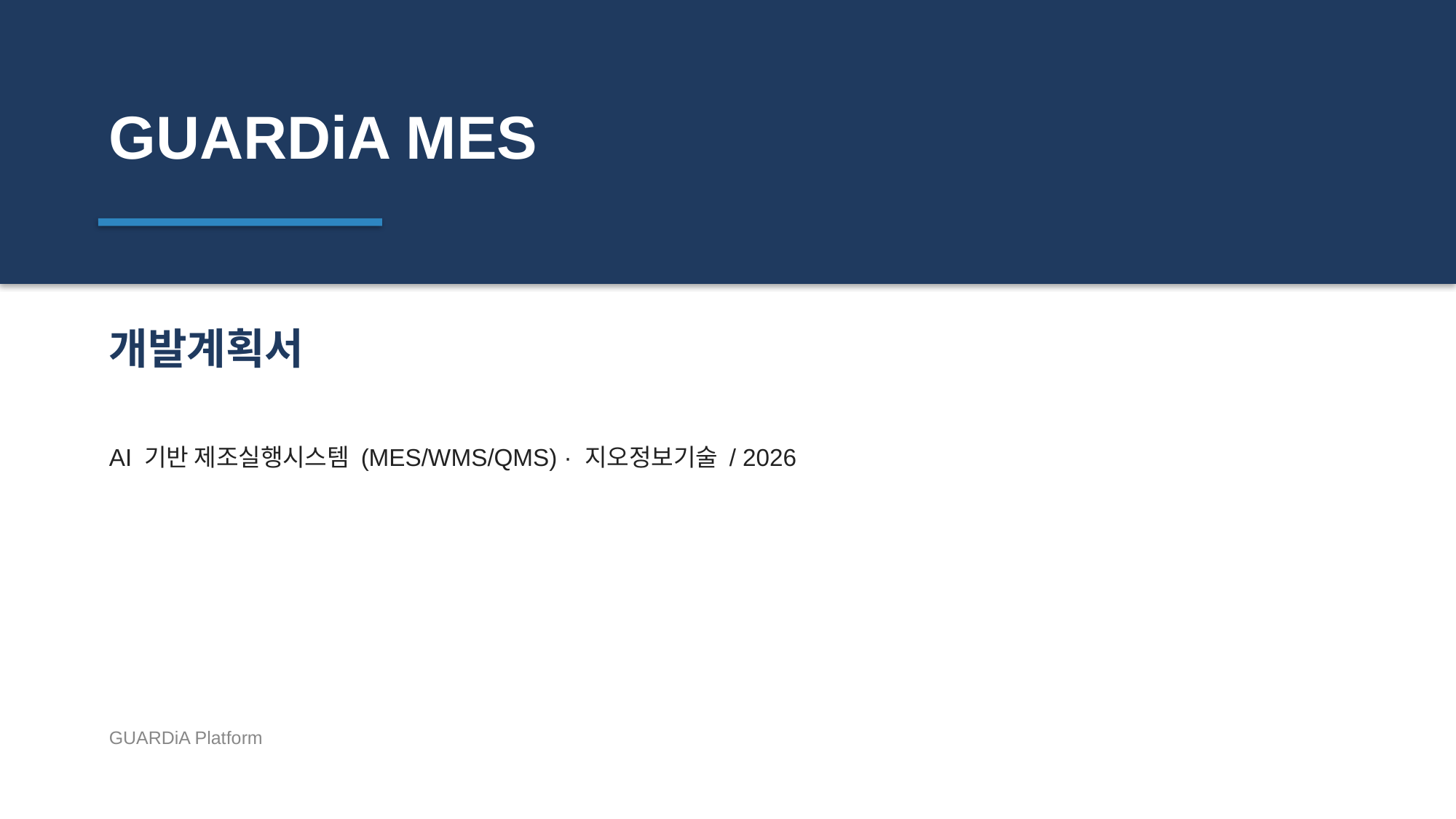

GUARDiA MES

개발계획서
AI 기반 제조실행시스템 (MES/WMS/QMS) · 지오정보기술 / 2026
GUARDiA Platform